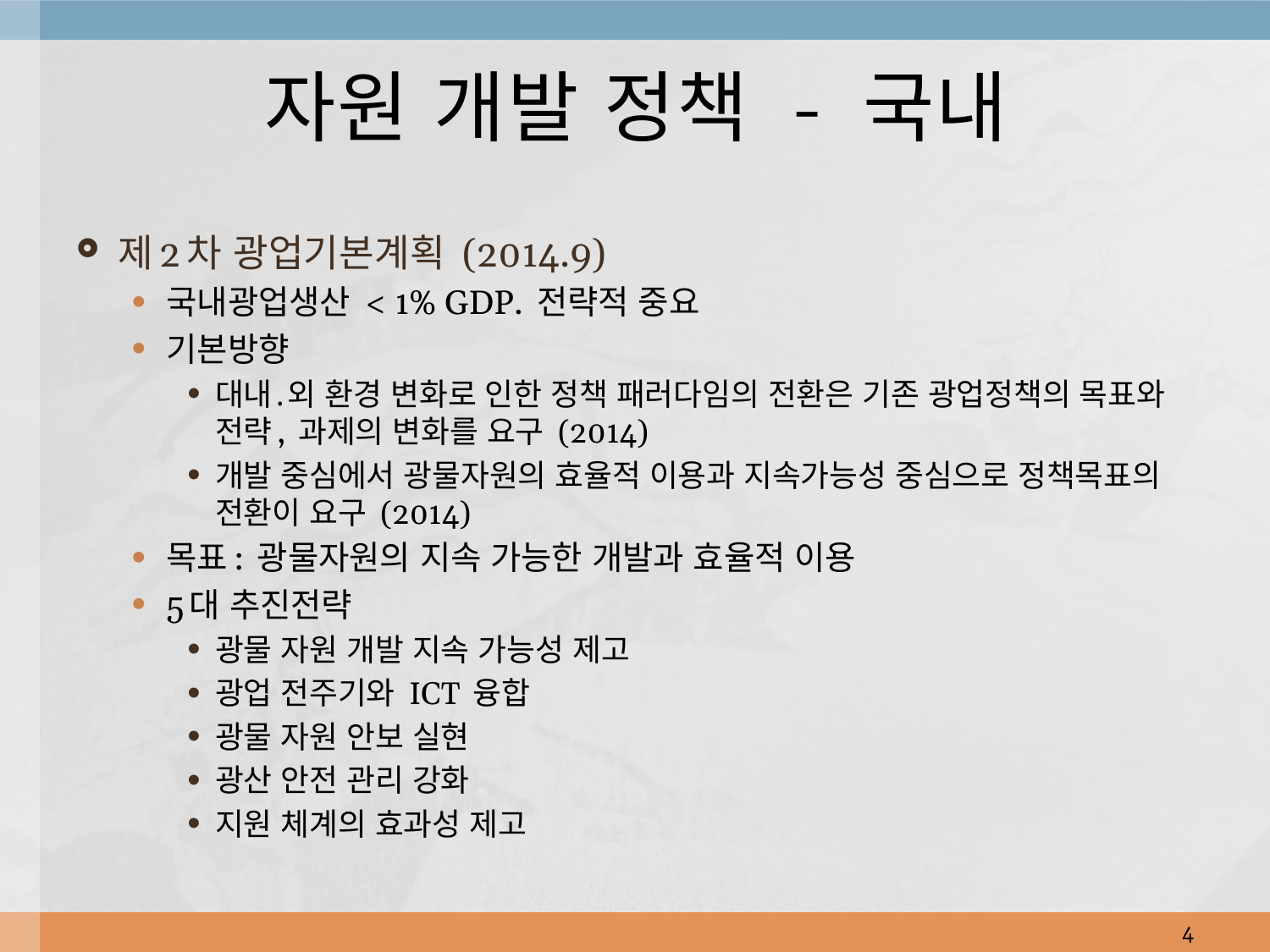

# 자원 개발 정책 - 국내
제2차 광업기본계획 (2014.9)
국내광업생산 < 1% GDP. 전략적 중요
기본방향
대내․외 환경 변화로 인한 정책 패러다임의 전환은 기존 광업정책의 목표와 전략, 과제의 변화를 요구 (2014)
개발 중심에서 광물자원의 효율적 이용과 지속가능성 중심으로 정책목표의 전환이 요구 (2014)
목표: 광물자원의 지속 가능한 개발과 효율적 이용
5대 추진전략
광물 자원 개발 지속 가능성 제고
광업 전주기와 ICT 융합
광물 자원 안보 실현
광산 안전 관리 강화
지원 체계의 효과성 제고

4